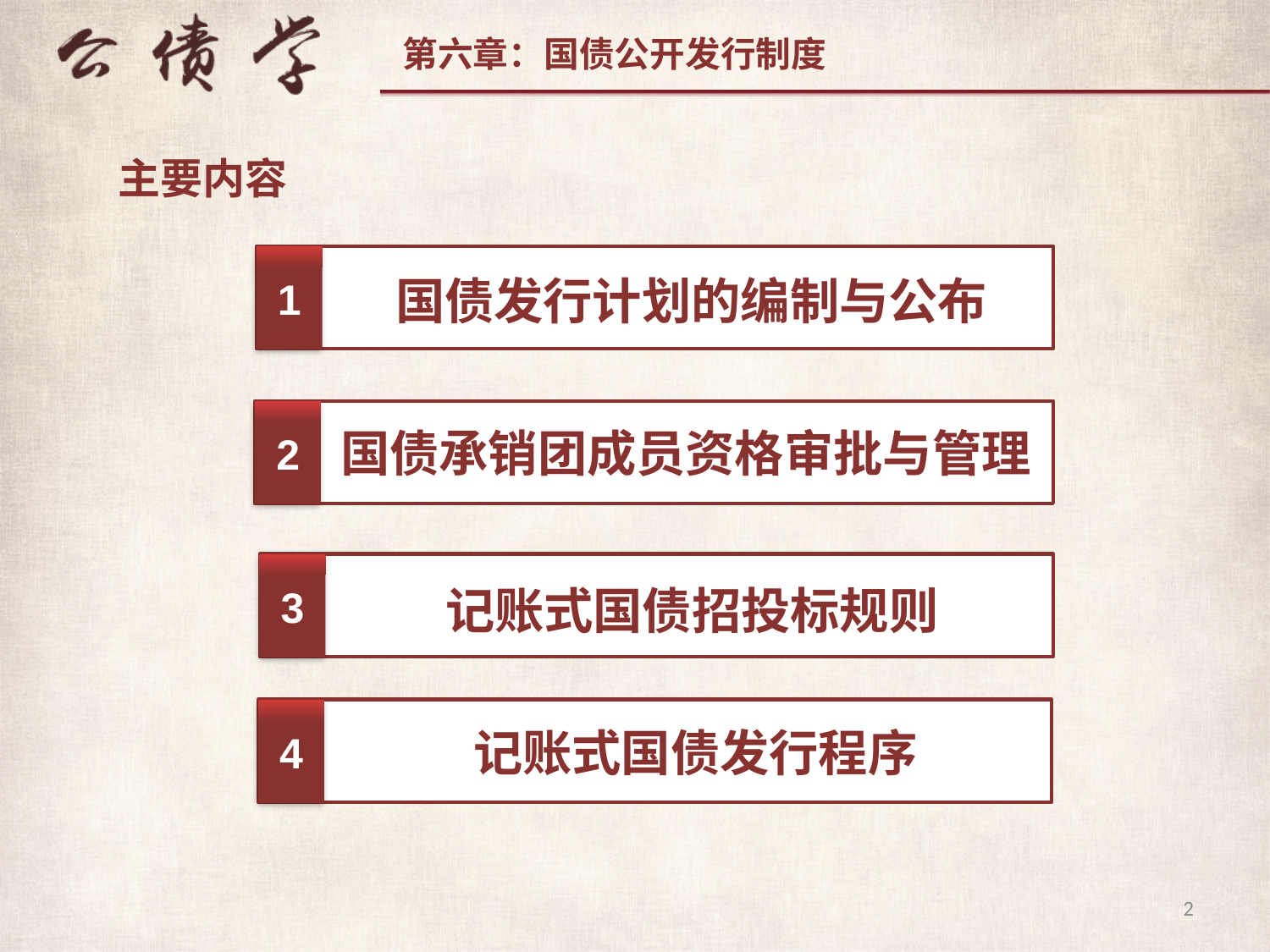

主要内容

1
国债发行计划的编制与公布

2
国债承销团成员资格审批与管理

3
记账式国债招投标规则

4
记账式国债发行程序
2